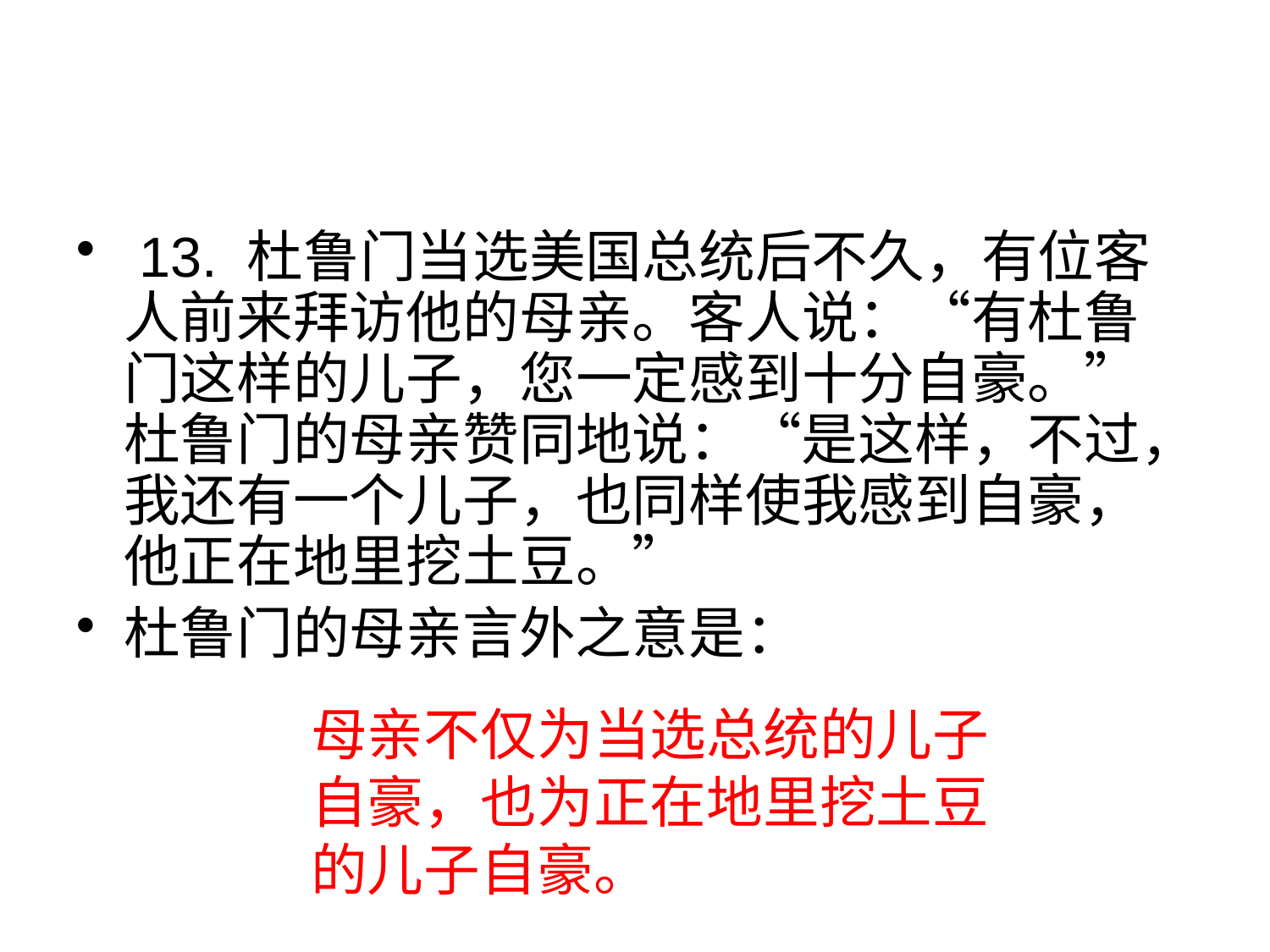

#
 13. 杜鲁门当选美国总统后不久，有位客人前来拜访他的母亲。客人说：“有杜鲁门这样的儿子，您一定感到十分自豪。”杜鲁门的母亲赞同地说：“是这样，不过，我还有一个儿子，也同样使我感到自豪，他正在地里挖土豆。”
杜鲁门的母亲言外之意是：
母亲不仅为当选总统的儿子自豪，也为正在地里挖土豆的儿子自豪。